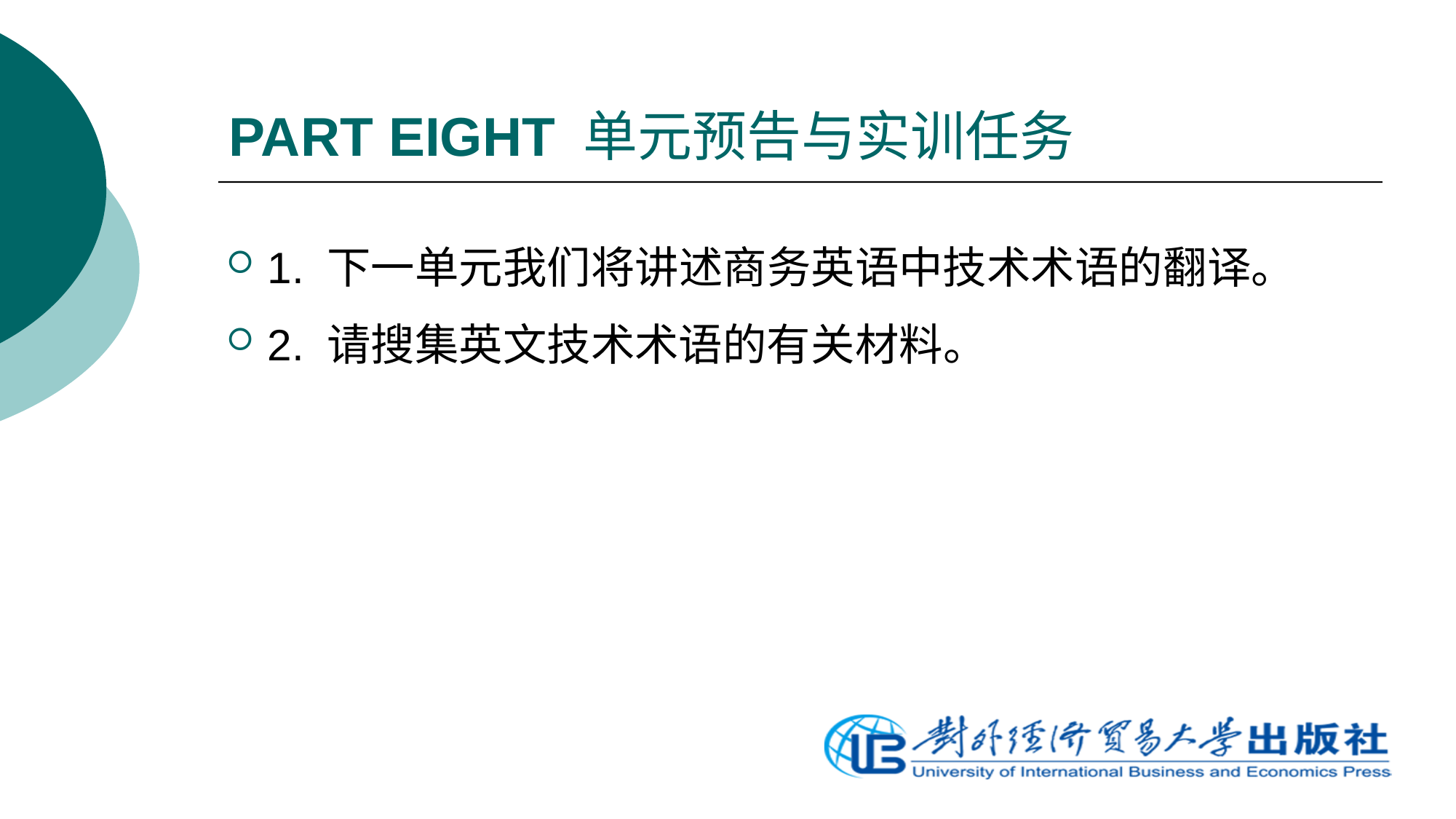

# PART EIGHT 单元预告与实训任务
1. 下一单元我们将讲述商务英语中技术术语的翻译。
2. 请搜集英文技术术语的有关材料。